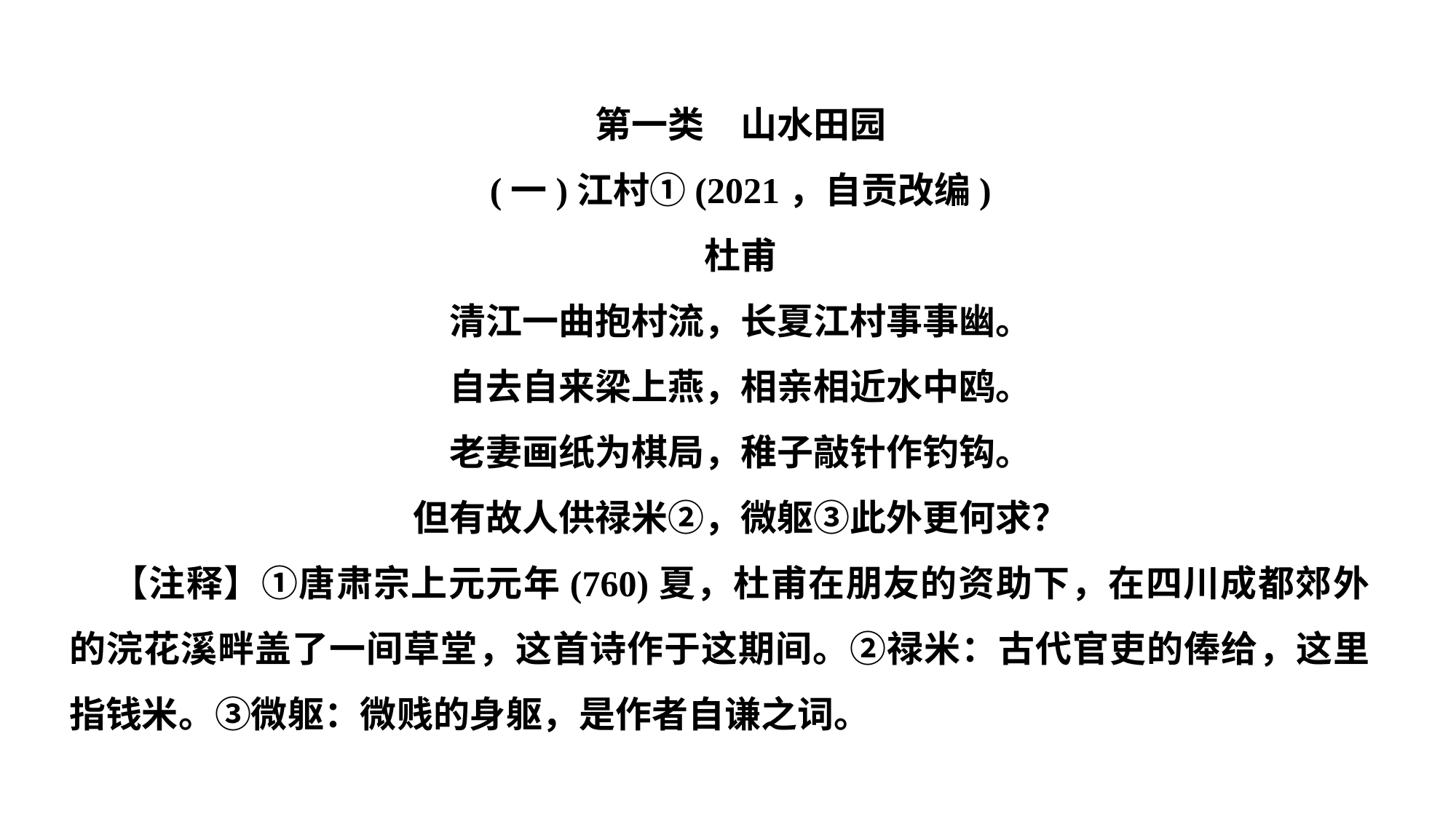

第一类　山水田园
(一)江村①(2021，自贡改编)
杜甫
清江一曲抱村流，长夏江村事事幽。
自去自来梁上燕，相亲相近水中鸥。
老妻画纸为棋局，稚子敲针作钓钩。
但有故人供禄米②，微躯③此外更何求？
【注释】①唐肃宗上元元年(760)夏，杜甫在朋友的资助下，在四川成都郊外的浣花溪畔盖了一间草堂，这首诗作于这期间。②禄米：古代官吏的俸给，这里指钱米。③微躯：微贱的身躯，是作者自谦之词。